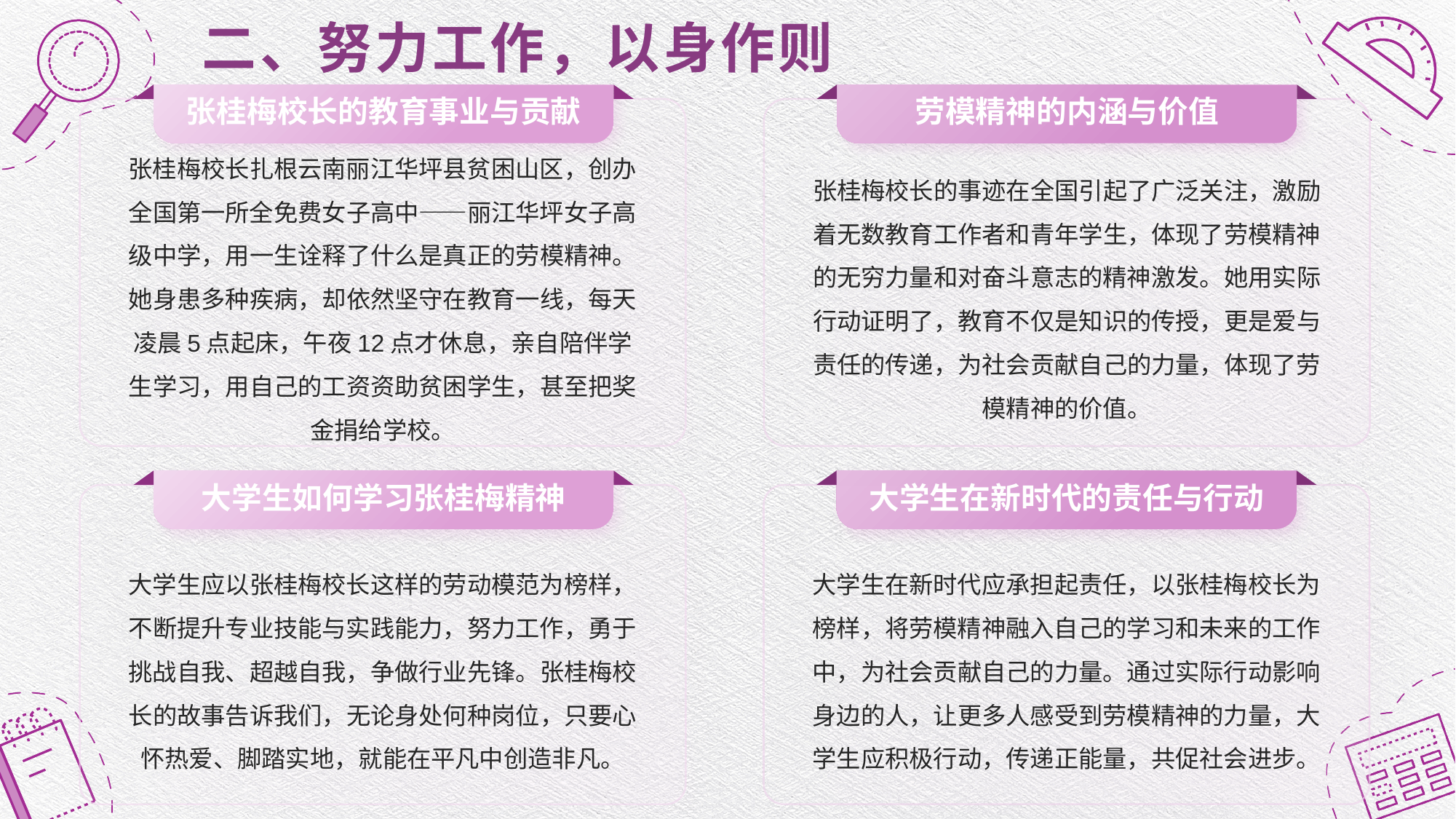

# 二、努力工作，以身作则

张桂梅校长的教育事业与贡献

劳模精神的内涵与价值

张桂梅校长扎根云南丽江华坪县贫困山区，创办全国第一所全免费女子高中——丽江华坪女子高级中学，用一生诠释了什么是真正的劳模精神。
她身患多种疾病，却依然坚守在教育一线，每天凌晨5点起床，午夜12点才休息，亲自陪伴学生学习，用自己的工资资助贫困学生，甚至把奖金捐给学校。
张桂梅校长的事迹在全国引起了广泛关注，激励着无数教育工作者和青年学生，体现了劳模精神的无穷力量和对奋斗意志的精神激发。她用实际行动证明了，教育不仅是知识的传授，更是爱与责任的传递，为社会贡献自己的力量，体现了劳模精神的价值。

大学生如何学习张桂梅精神

大学生在新时代的责任与行动

大学生应以张桂梅校长这样的劳动模范为榜样，不断提升专业技能与实践能力，努力工作，勇于挑战自我、超越自我，争做行业先锋。张桂梅校长的故事告诉我们，无论身处何种岗位，只要心怀热爱、脚踏实地，就能在平凡中创造非凡。
大学生在新时代应承担起责任，以张桂梅校长为榜样，将劳模精神融入自己的学习和未来的工作中，为社会贡献自己的力量。通过实际行动影响身边的人，让更多人感受到劳模精神的力量，大学生应积极行动，传递正能量，共促社会进步。